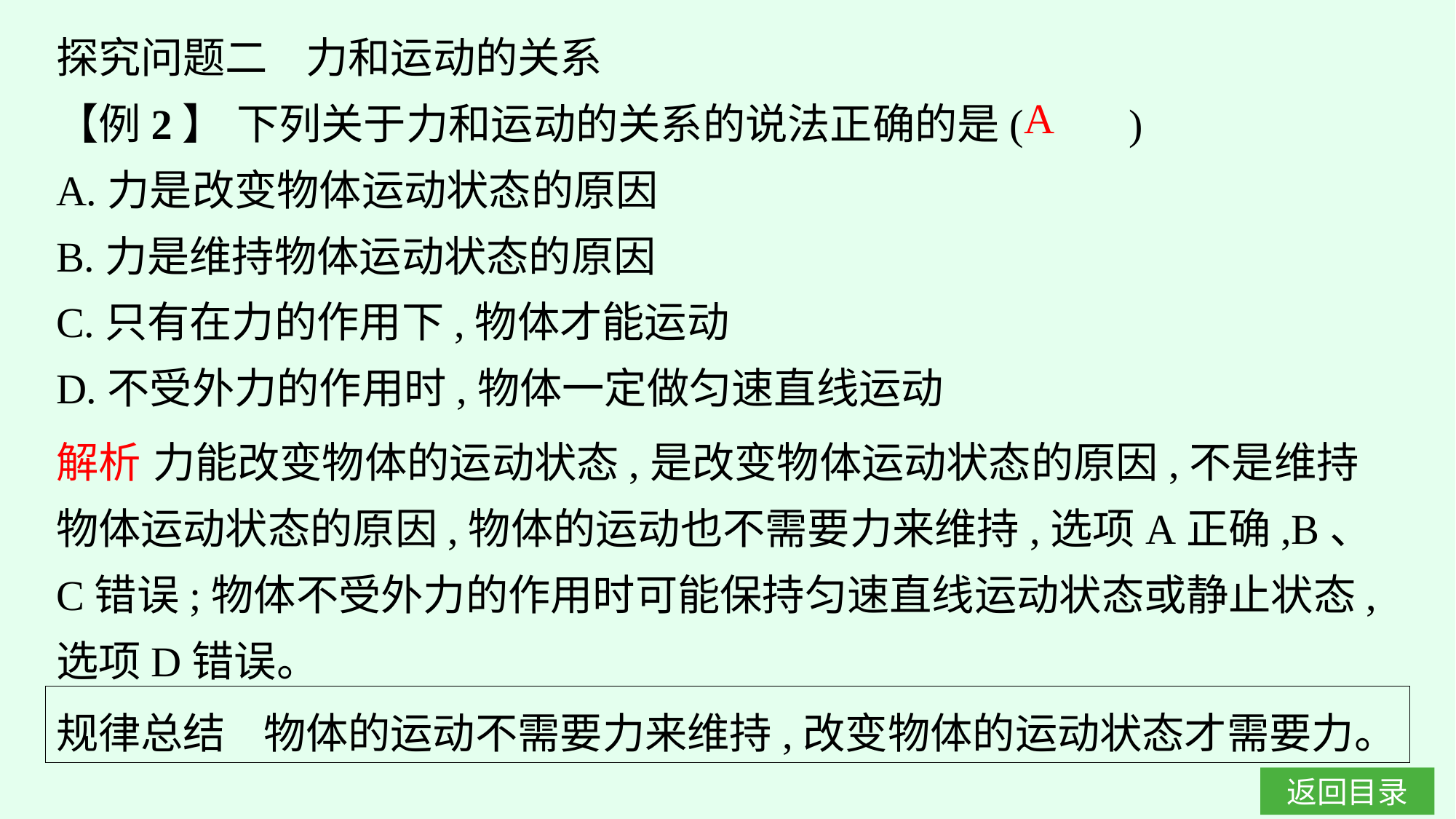

探究问题二    力和运动的关系
【例2】 下列关于力和运动的关系的说法正确的是(　　)
A.力是改变物体运动状态的原因
B.力是维持物体运动状态的原因
C.只有在力的作用下,物体才能运动
D.不受外力的作用时,物体一定做匀速直线运动
A
解析 力能改变物体的运动状态,是改变物体运动状态的原因,不是维持物体运动状态的原因,物体的运动也不需要力来维持,选项A正确,B、C错误;物体不受外力的作用时可能保持匀速直线运动状态或静止状态,选项D错误。
规律总结    物体的运动不需要力来维持,改变物体的运动状态才需要力。